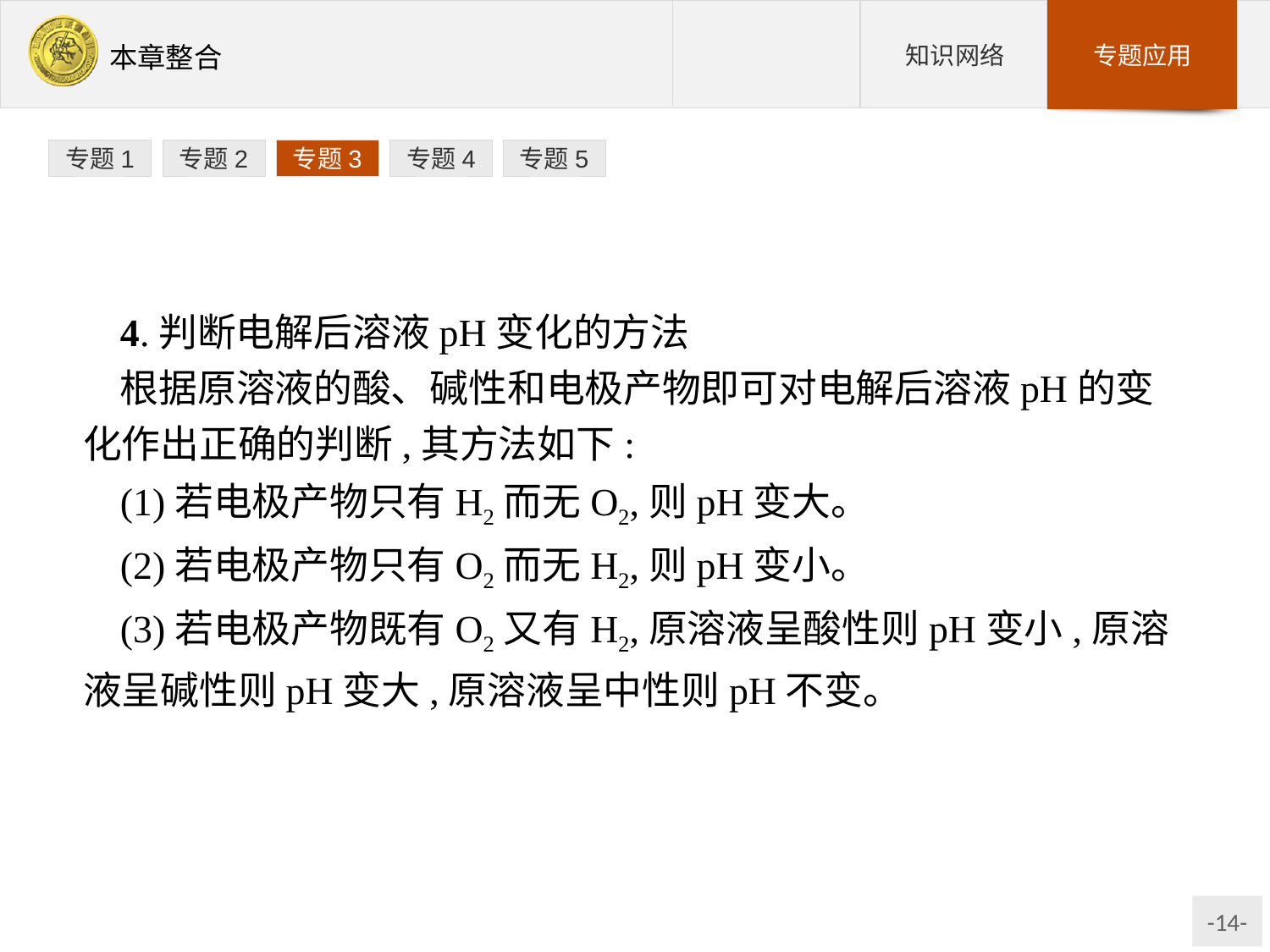

专题1
专题2
专题3
专题4
专题5
4.判断电解后溶液pH变化的方法
根据原溶液的酸、碱性和电极产物即可对电解后溶液pH的变化作出正确的判断,其方法如下:
(1)若电极产物只有H2而无O2,则pH变大。
(2)若电极产物只有O2而无H2,则pH变小。
(3)若电极产物既有O2又有H2,原溶液呈酸性则pH变小,原溶液呈碱性则pH变大,原溶液呈中性则pH不变。